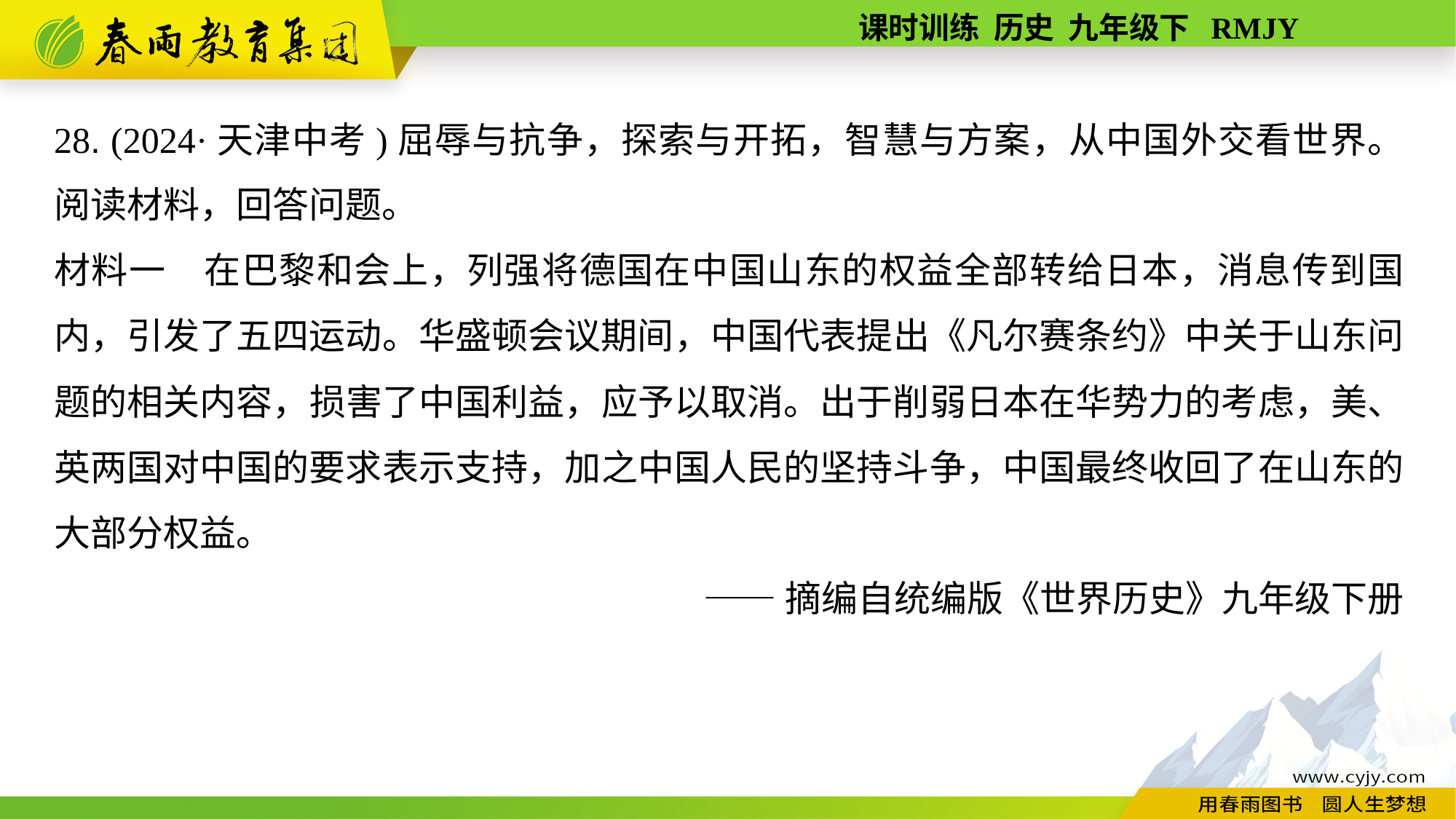

28. (2024·天津中考)屈辱与抗争，探索与开拓，智慧与方案，从中国外交看世界。阅读材料，回答问题。
材料一　在巴黎和会上，列强将德国在中国山东的权益全部转给日本，消息传到国内，引发了五四运动。华盛顿会议期间，中国代表提出《凡尔赛条约》中关于山东问题的相关内容，损害了中国利益，应予以取消。出于削弱日本在华势力的考虑，美、英两国对中国的要求表示支持，加之中国人民的坚持斗争，中国最终收回了在山东的大部分权益。
——摘编自统编版《世界历史》九年级下册